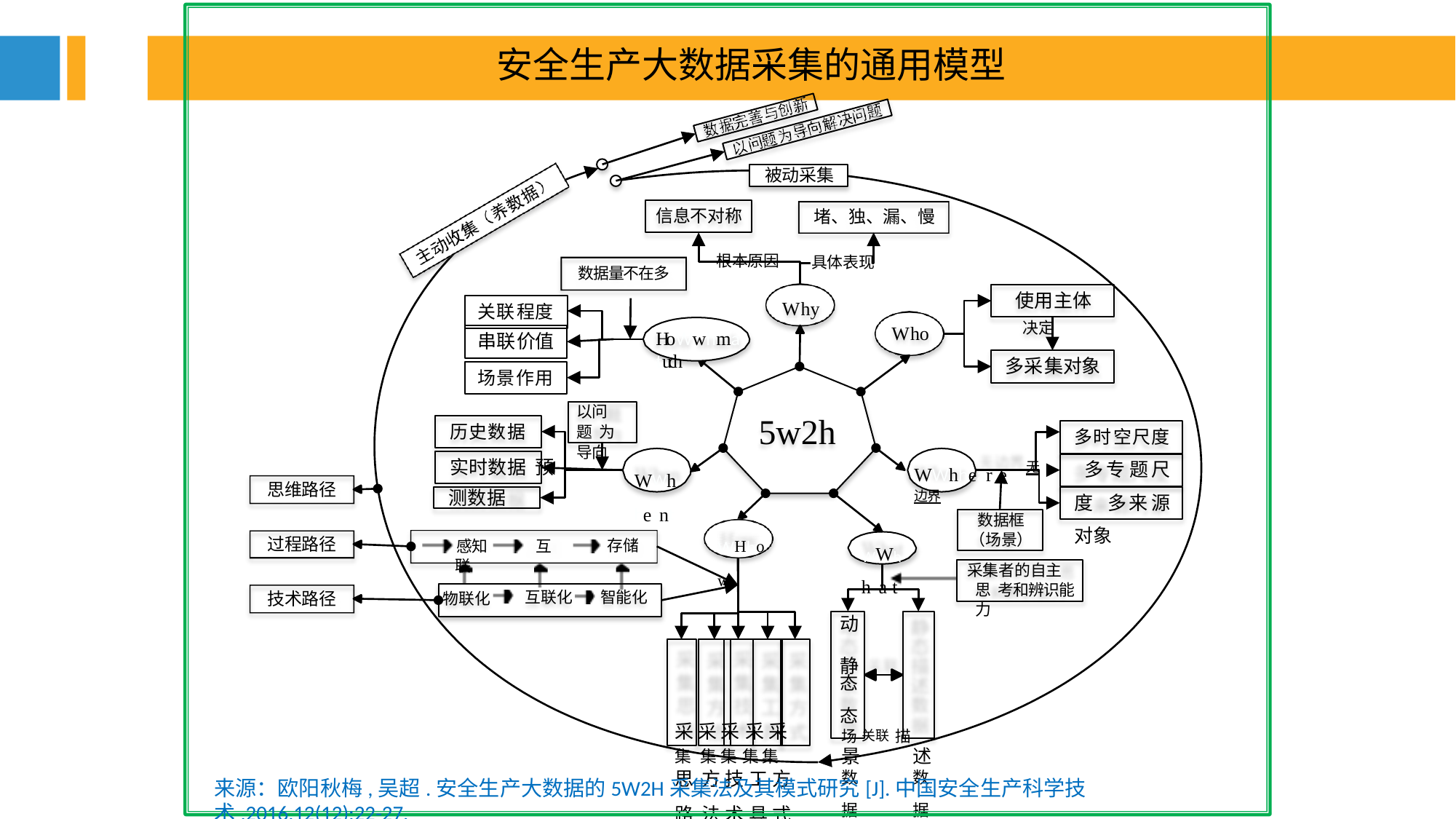

安全生产大数据采集的通用模型

被动采集

信息不对称
堵、独、漏、慢

根本原因

具体表现

数据量不在多

使用主体
决定

Why

关联程度
串联价值
场景作用

Who

HoWwhmatuch

多采集对象

以问题  为导向

5w2h

多时空尺度  多专题尺度  多来源对象

历史数据
实时数据  预测数据

感知	互联

WWhhearte                                                                                                               无边界
WWhheant

思维路径

数据框
（场景）

WHhowat

过程路径
WWhhaatt
存储

采集者的自主思  考和辨识能力

互联化
智能化
技术路径
物联化

动	静
态	态
采 采 采 采 采	场 关联 描
集 集 集 集 集	景	述
思 方 技 工 方	数	数
路 法 术 具 式	据	据

来源：欧阳秋梅,吴超.安全生产大数据的5W2H采集法及其模式研究[J].中国安全生产科学技术,2016,12(12):22-27.